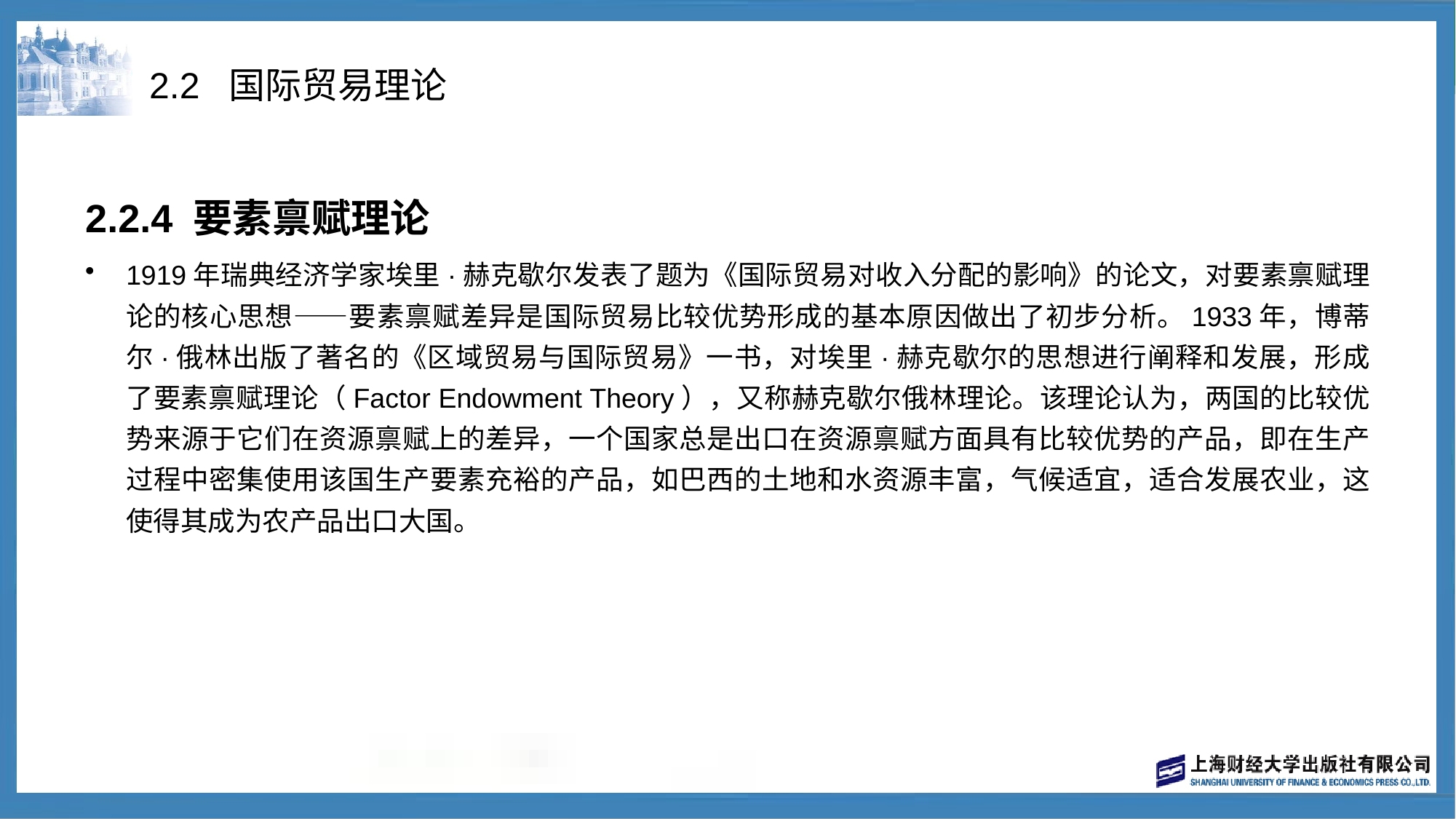

# 2.2  国际贸易理论
2.2.4 要素禀赋理论
1919年瑞典经济学家埃里·赫克歇尔发表了题为《国际贸易对收入分配的影响》的论文，对要素禀赋理论的核心思想——要素禀赋差异是国际贸易比较优势形成的基本原因做出了初步分析。1933年，博蒂尔·俄林出版了著名的《区域贸易与国际贸易》一书，对埃里·赫克歇尔的思想进行阐释和发展，形成了要素禀赋理论（Factor Endowment Theory），又称赫克歇尔俄林理论。该理论认为，两国的比较优势来源于它们在资源禀赋上的差异，一个国家总是出口在资源禀赋方面具有比较优势的产品，即在生产过程中密集使用该国生产要素充裕的产品，如巴西的土地和水资源丰富，气候适宜，适合发展农业，这使得其成为农产品出口大国。